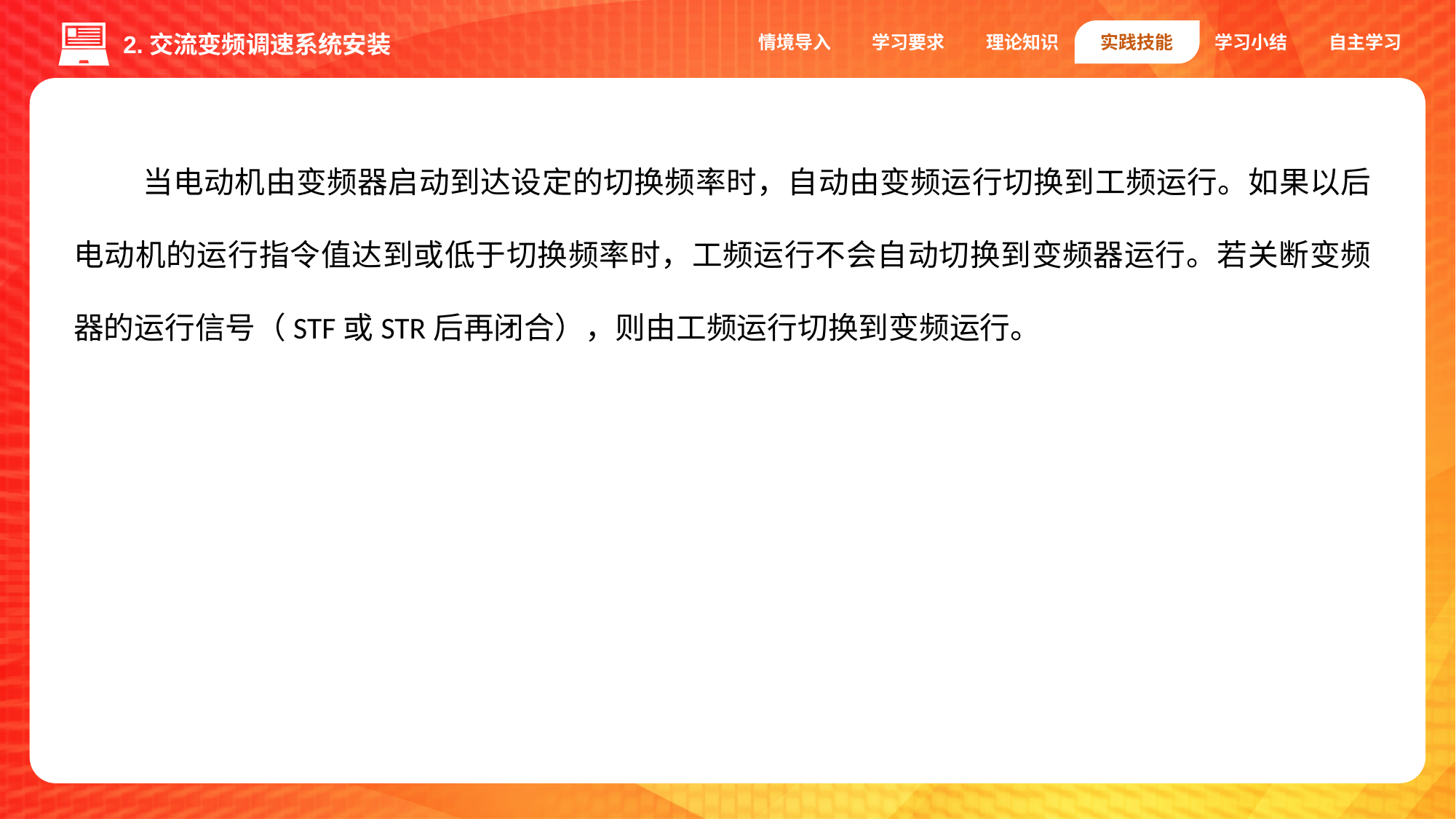

情境导入
学习要求
理论知识
实践技能
学习小结
自主学习

2.交流变频调速系统安装
 当电动机由变频器启动到达设定的切换频率时，自动由变频运行切换到工频运行。如果以后电动机的运行指令值达到或低于切换频率时，工频运行不会自动切换到变频器运行。若关断变频器的运行信号（STF或STR后再闭合），则由工频运行切换到变频运行。
1.编码器